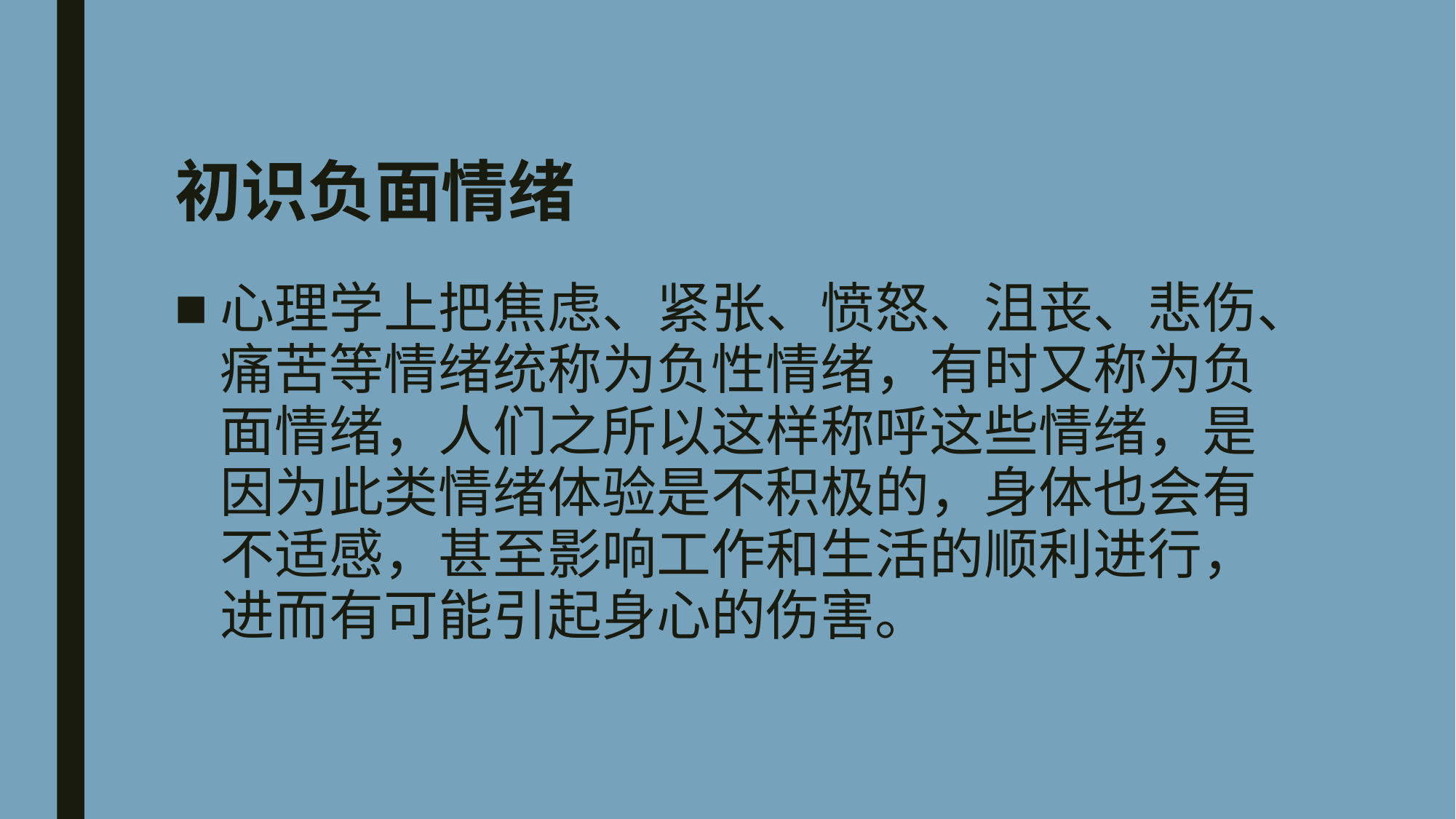

# 初识负面情绪
心理学上把焦虑、紧张、愤怒、沮丧、悲伤、痛苦等情绪统称为负性情绪，有时又称为负面情绪，人们之所以这样称呼这些情绪，是因为此类情绪体验是不积极的，身体也会有不适感，甚至影响工作和生活的顺利进行，进而有可能引起身心的伤害。